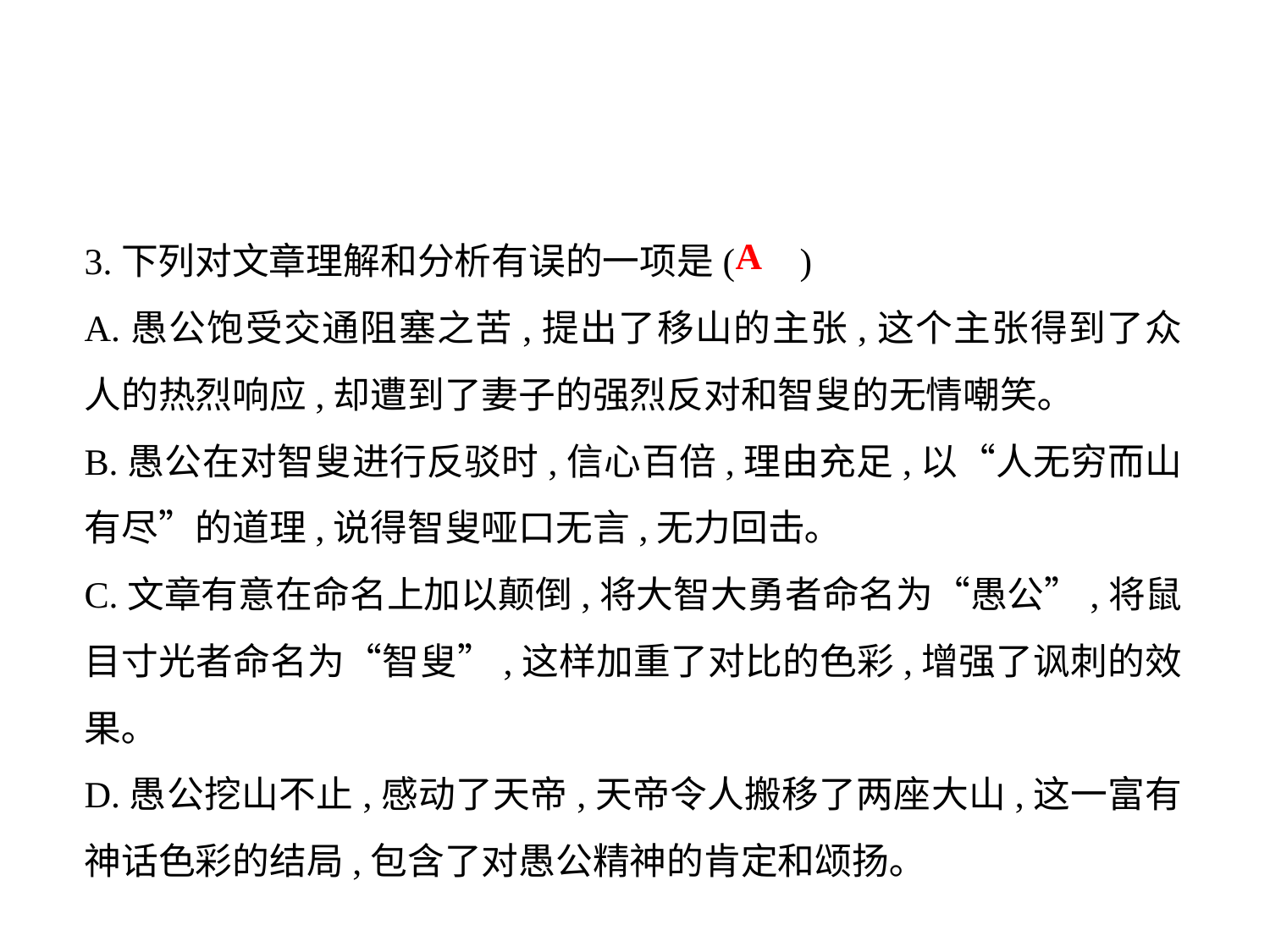

3.下列对文章理解和分析有误的一项是(       )
A.愚公饱受交通阻塞之苦,提出了移山的主张,这个主张得到了众人的热烈响应,却遭到了妻子的强烈反对和智叟的无情嘲笑｡
B.愚公在对智叟进行反驳时,信心百倍,理由充足,以“人无穷而山有尽”的道理,说得智叟哑口无言,无力回击｡
C.文章有意在命名上加以颠倒,将大智大勇者命名为“愚公”,将鼠目寸光者命名为“智叟”,这样加重了对比的色彩,增强了讽刺的效果｡
D.愚公挖山不止,感动了天帝,天帝令人搬移了两座大山,这一富有神话色彩的结局,包含了对愚公精神的肯定和颂扬｡
A